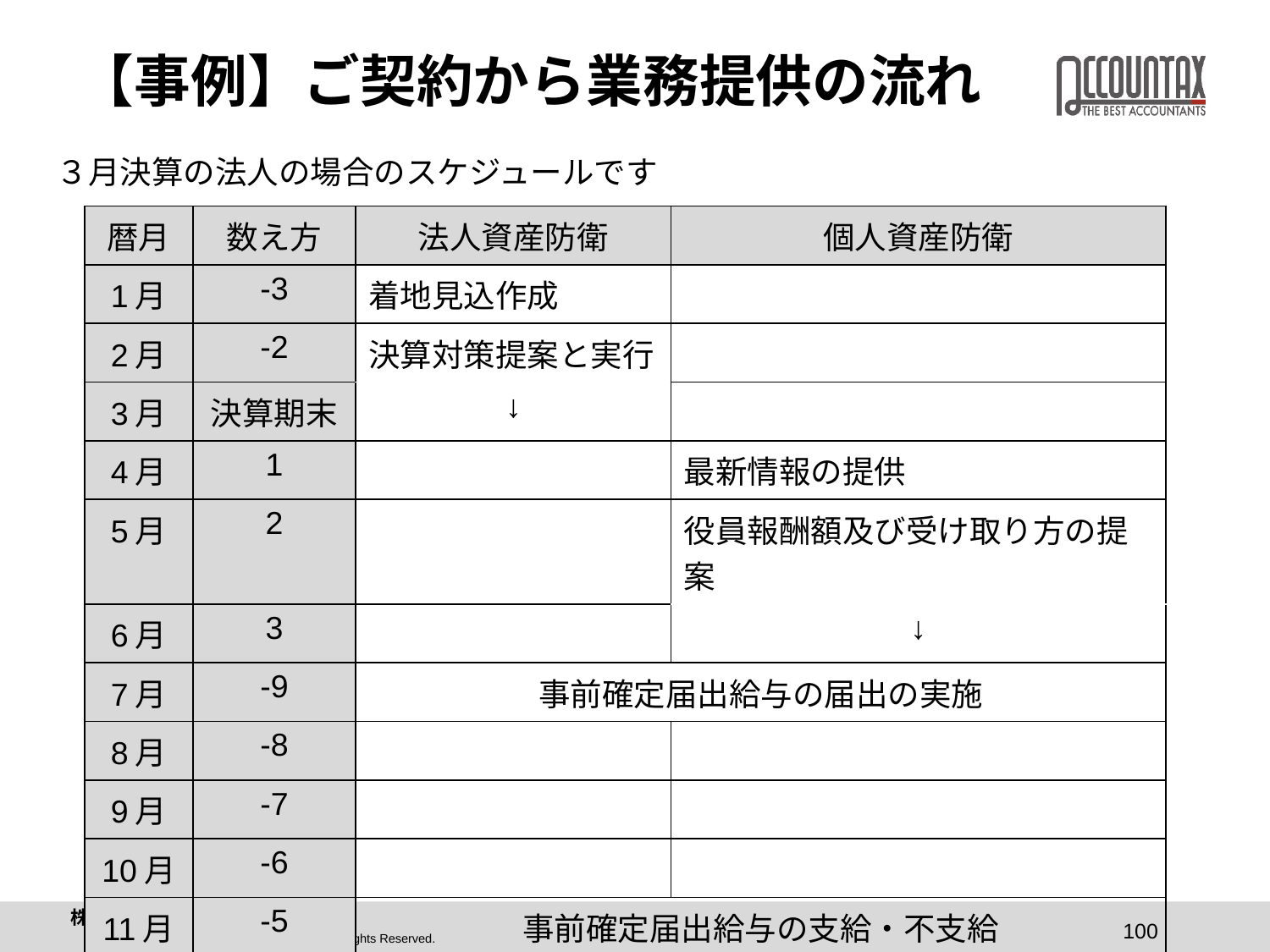

# 【事例】ご契約から業務提供の流れ
３月決算の法人の場合のスケジュールです
| 暦月 | 数え方 | 法人資産防衛 | 個人資産防衛 |
| --- | --- | --- | --- |
| 1月 | -3 | 着地見込作成 |  |
| 2月 | -2 | 決算対策提案と実行 |  |
| 3月 | 決算期末 | ↓ |  |
| 4月 | 1 |  | 最新情報の提供 |
| 5月 | 2 |  | 役員報酬額及び受け取り方の提案 |
| 6月 | 3 |  | ↓ |
| 7月 | -9 | 事前確定届出給与の届出の実施 | 事前確定届出給与の届出の実施 |
| 8月 | -8 |  |  |
| 9月 | -7 |  |  |
| 10月 | -6 |  |  |
| 11月 | -5 | 事前確定届出給与の支給・不支給 |  |
| 12月 | -4 |  |  |
100